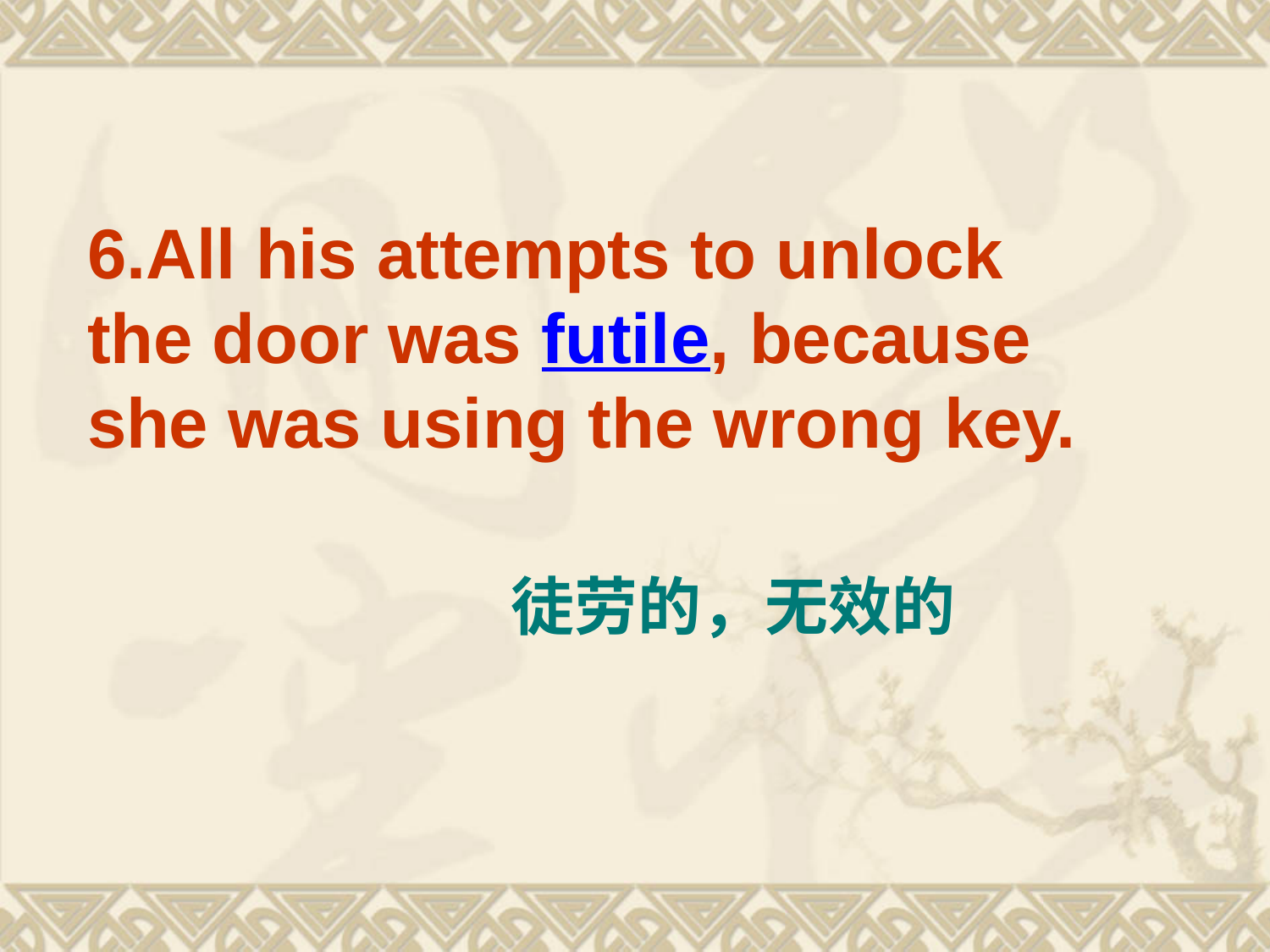

6.All his attempts to unlock the door was futile, because she was using the wrong key.
徒劳的，无效的